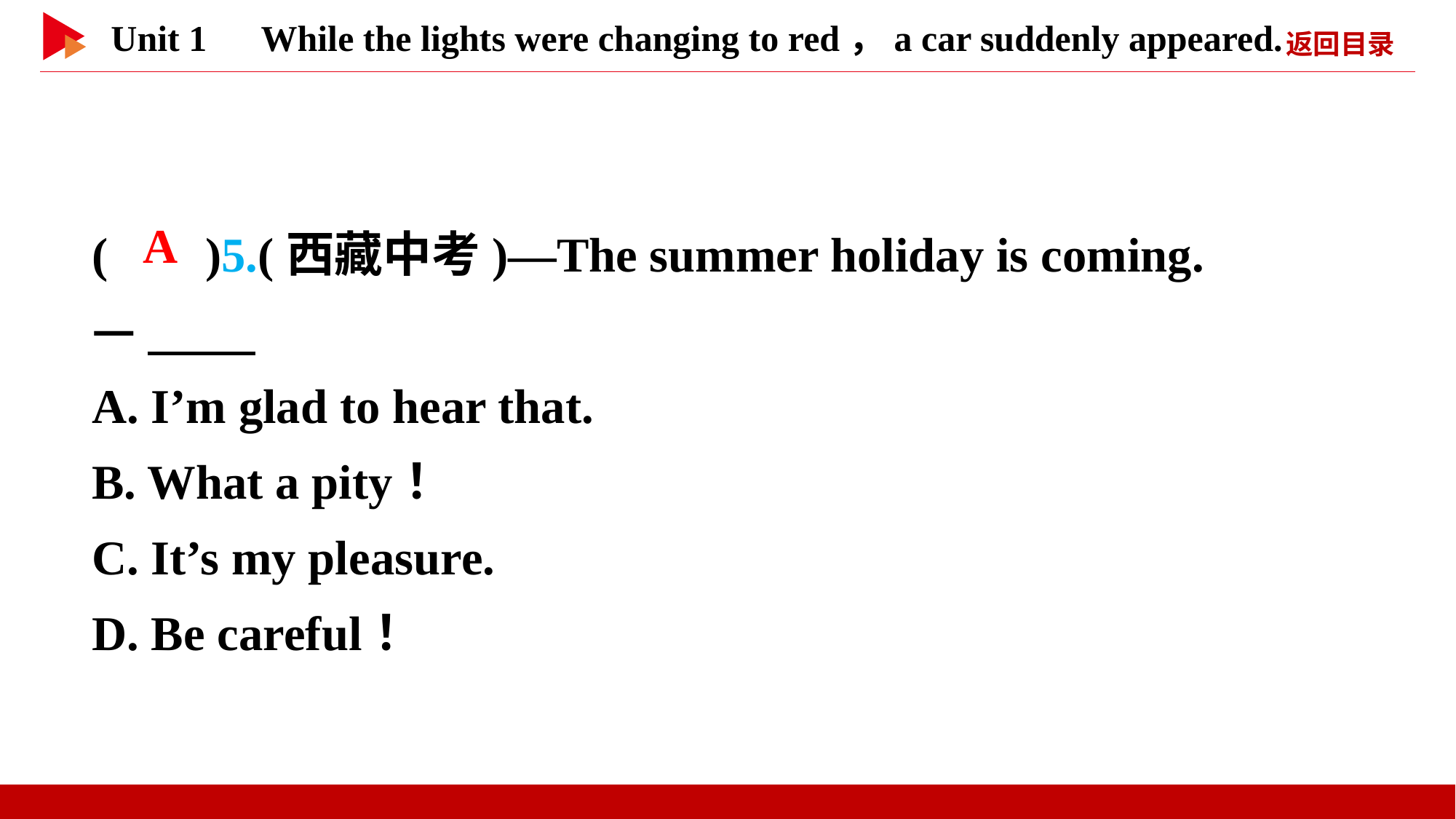

(        )5.(西藏中考)—The summer holiday is coming.
—
A. I’m glad to hear that.
B. What a pity！
C. It’s my pleasure.
D. Be careful！
   A